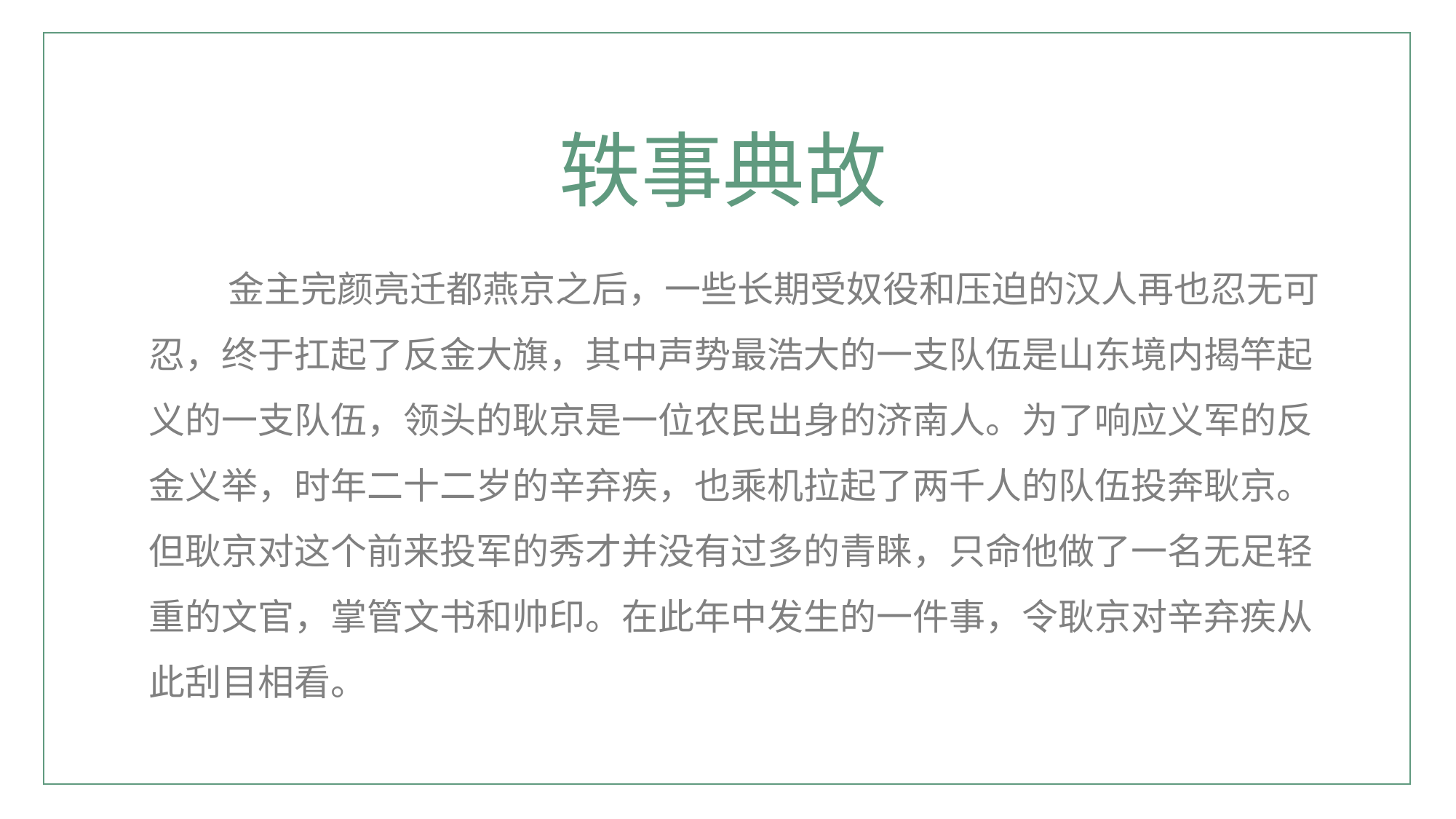

轶事典故
  金主完颜亮迁都燕京之后，一些长期受奴役和压迫的汉人再也忍无可忍，终于扛起了反金大旗，其中声势最浩大的一支队伍是山东境内揭竿起义的一支队伍，领头的耿京是一位农民出身的济南人。为了响应义军的反金义举，时年二十二岁的辛弃疾，也乘机拉起了两千人的队伍投奔耿京。但耿京对这个前来投军的秀才并没有过多的青睐，只命他做了一名无足轻重的文官，掌管文书和帅印。在此年中发生的一件事，令耿京对辛弃疾从此刮目相看。